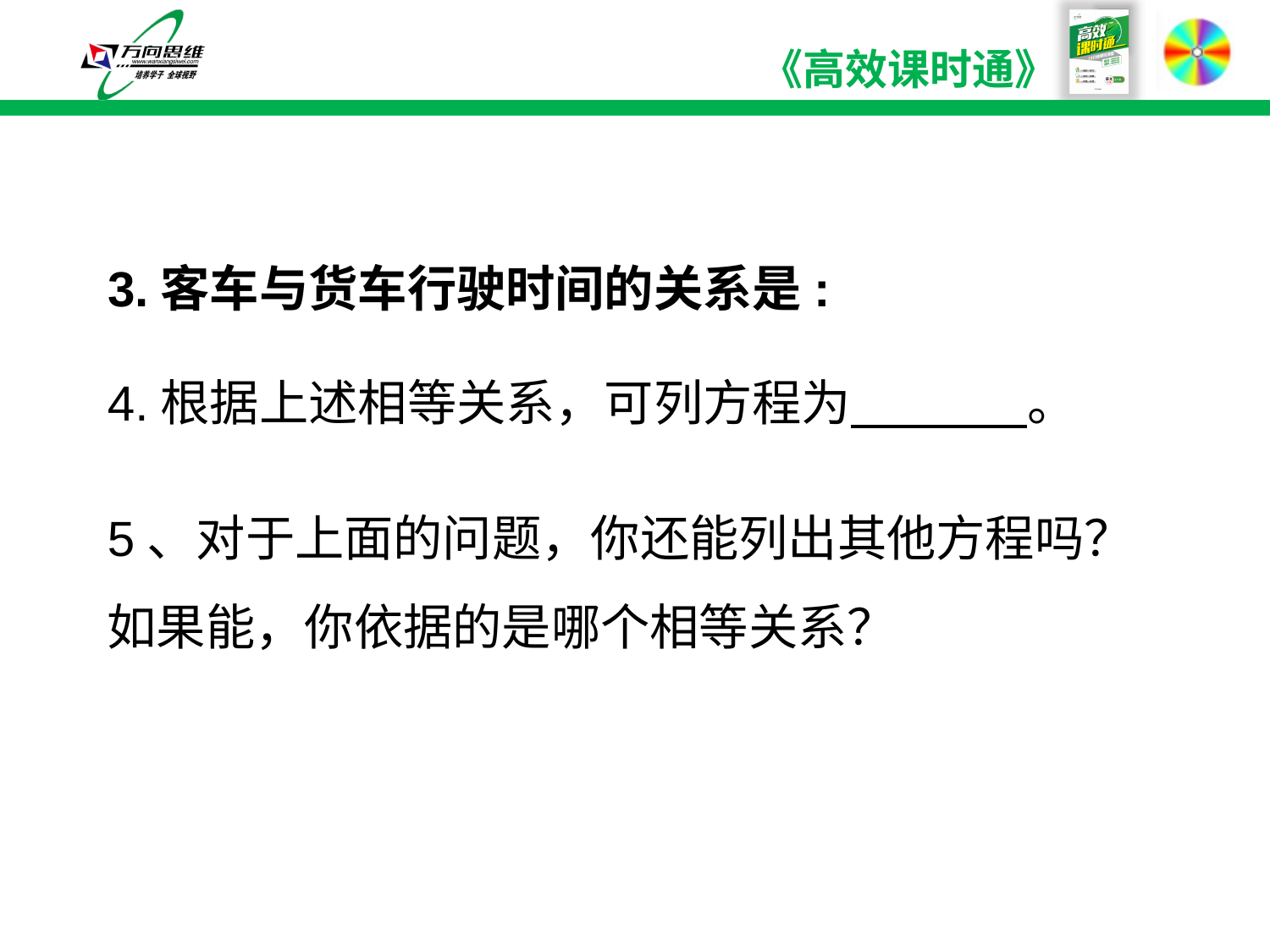

3.客车与货车行驶时间的关系是:
4.根据上述相等关系，可列方程为                。
5、对于上面的问题，你还能列出其他方程吗？如果能，你依据的是哪个相等关系？